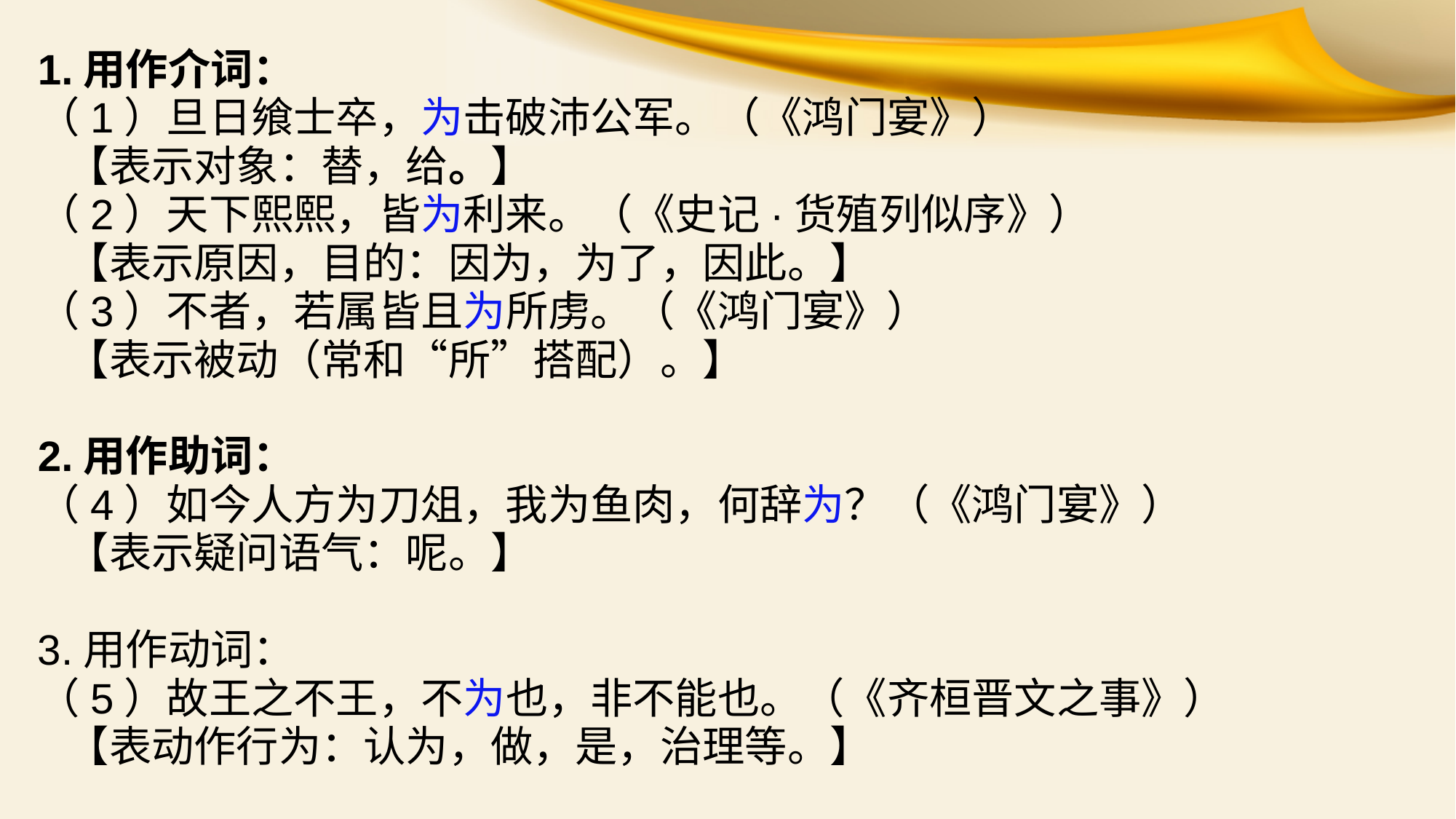

1.用作介词：
（1）旦日飨士卒，为击破沛公军。（《鸿门宴》）
  【表示对象：替，给。】
（2）天下熙熙，皆为利来。（《史记·货殖列似序》）
  【表示原因，目的：因为，为了，因此。】
（3）不者，若属皆且为所虏。（《鸿门宴》）
  【表示被动（常和“所”搭配）。】

2.用作助词：
（4）如今人方为刀俎，我为鱼肉，何辞为？（《鸿门宴》）
  【表示疑问语气：呢。】

3.用作动词：
（5）故王之不王，不为也，非不能也。（《齐桓晋文之事》）
  【表动作行为：认为，做，是，治理等。】